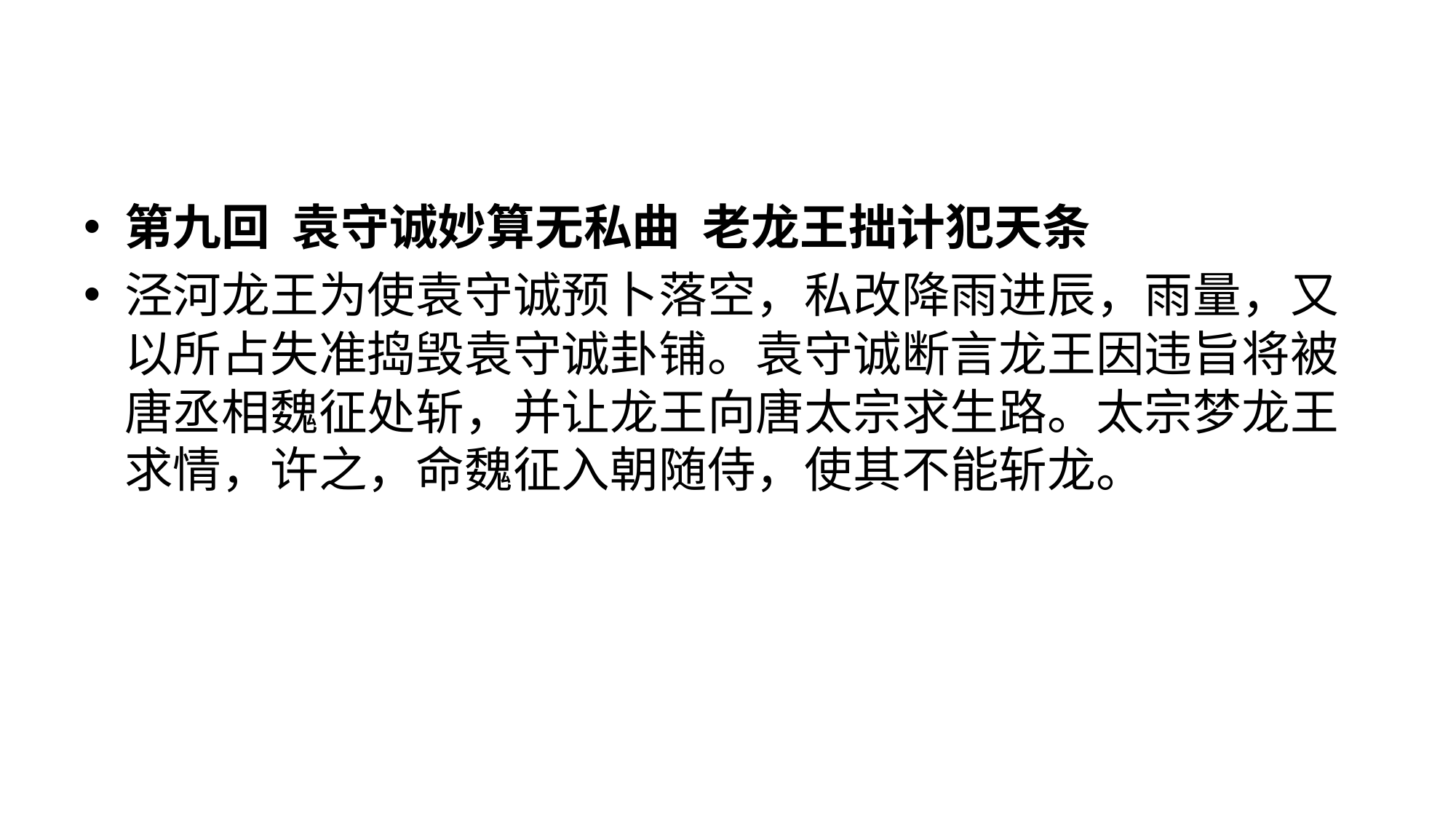

#
第九回  袁守诚妙算无私曲  老龙王拙计犯天条
泾河龙王为使袁守诚预卜落空，私改降雨进辰，雨量，又以所占失准捣毁袁守诚卦铺。袁守诚断言龙王因违旨将被唐丞相魏征处斩，并让龙王向唐太宗求生路。太宗梦龙王求情，许之，命魏征入朝随侍，使其不能斩龙。